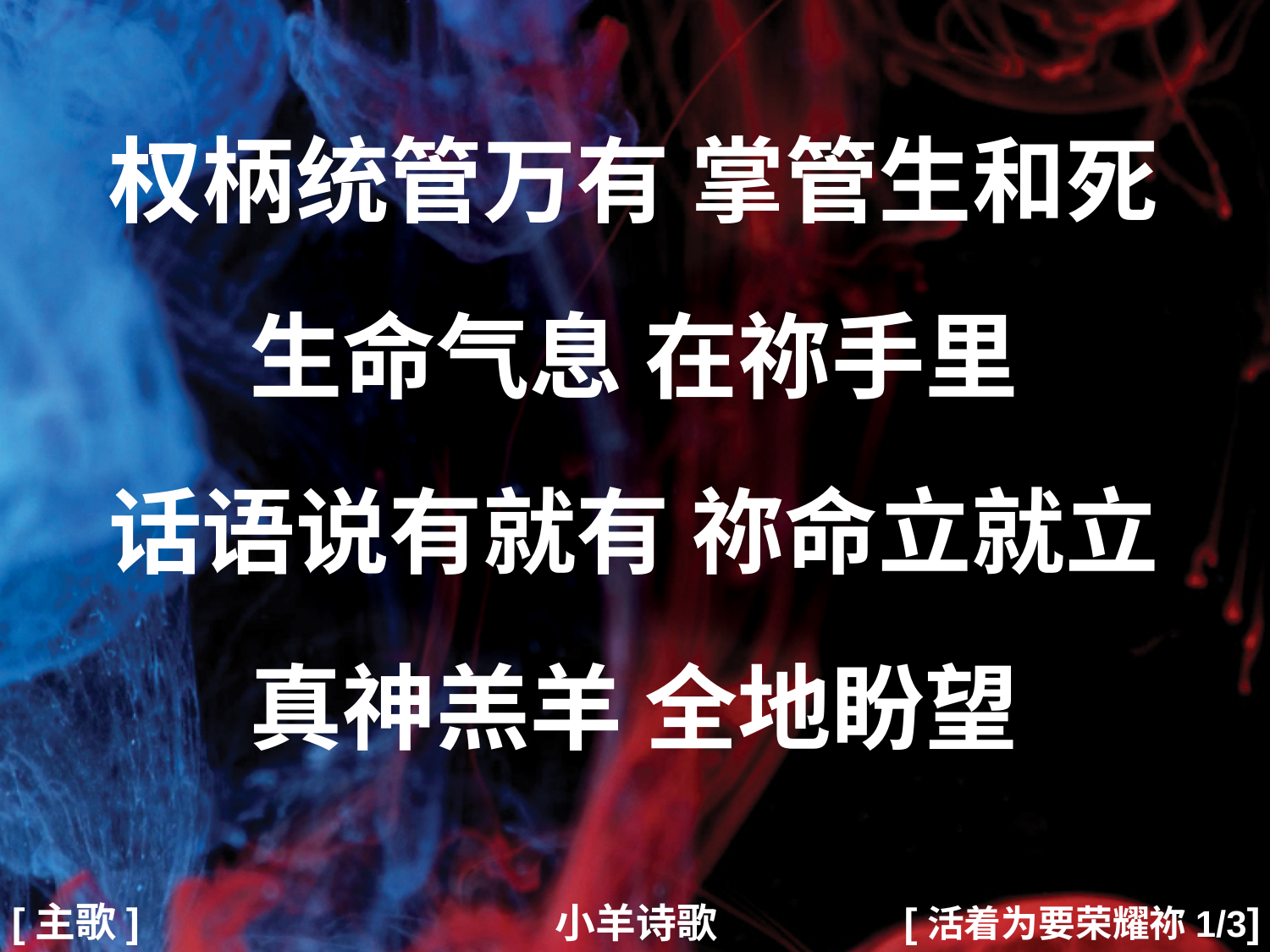

权柄统管万有 掌管生和死

生命气息 在祢手里

话语说有就有 祢命立就立

真神羔羊 全地盼望

#

[主歌]
[活着为要荣耀祢1/3]
小羊诗歌